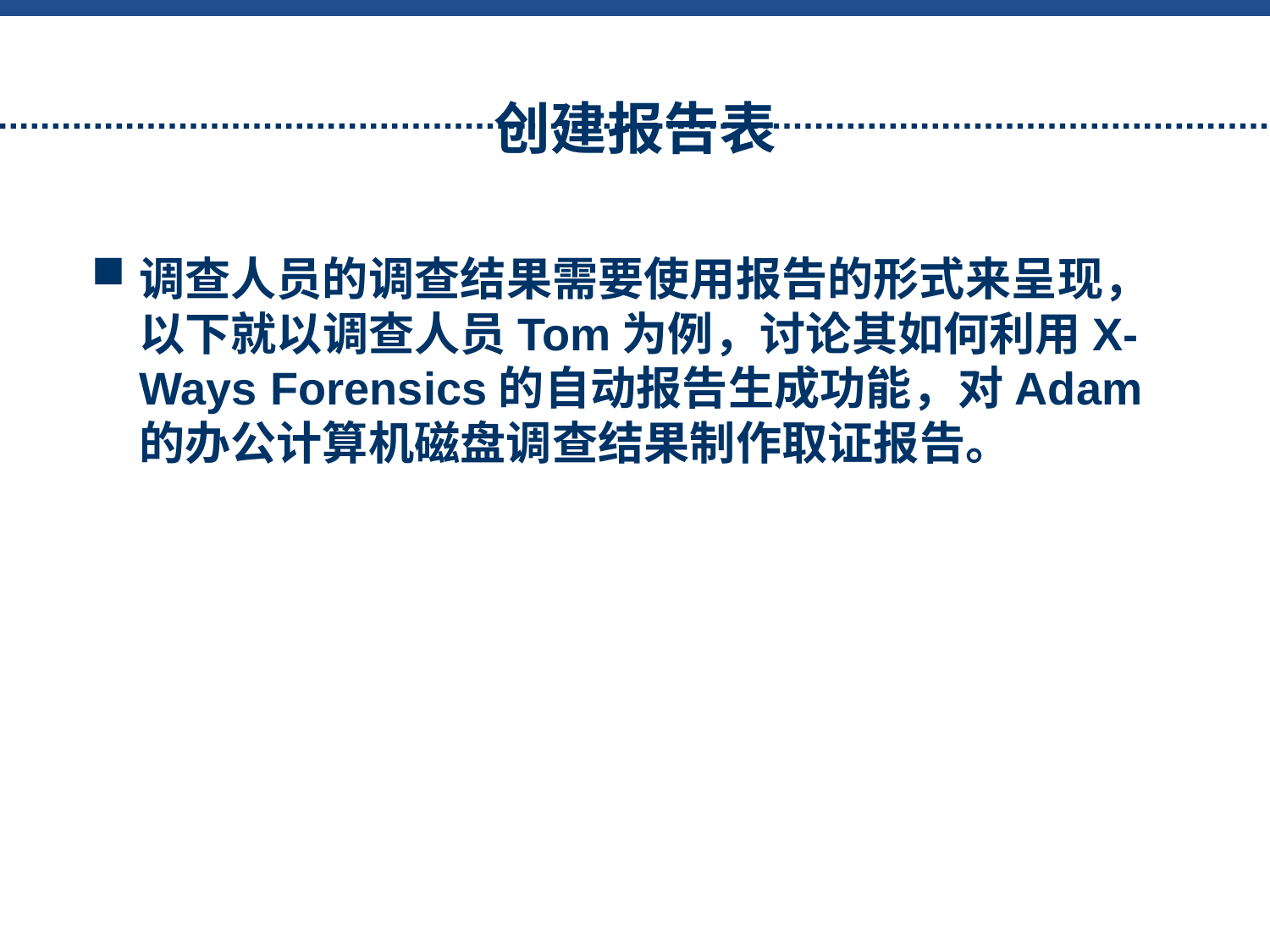

# 创建报告表
调查人员的调查结果需要使用报告的形式来呈现，以下就以调查人员Tom为例，讨论其如何利用X-Ways Forensics的自动报告生成功能，对Adam的办公计算机磁盘调查结果制作取证报告。